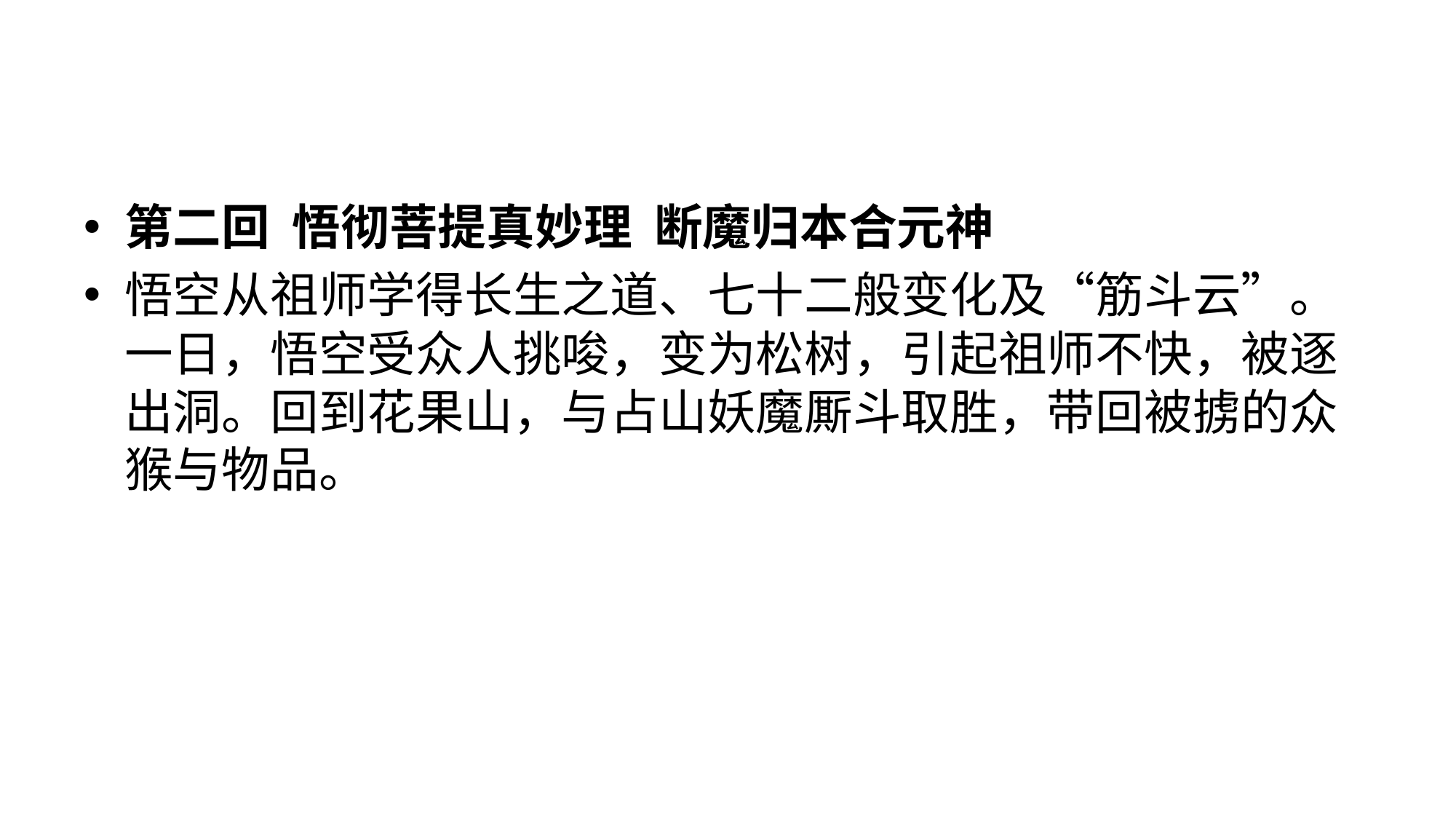

#
第二回  悟彻菩提真妙理  断魔归本合元神
悟空从祖师学得长生之道、七十二般变化及“筋斗云”。一日，悟空受众人挑唆，变为松树，引起祖师不快，被逐出洞。回到花果山，与占山妖魔厮斗取胜，带回被掳的众猴与物品。